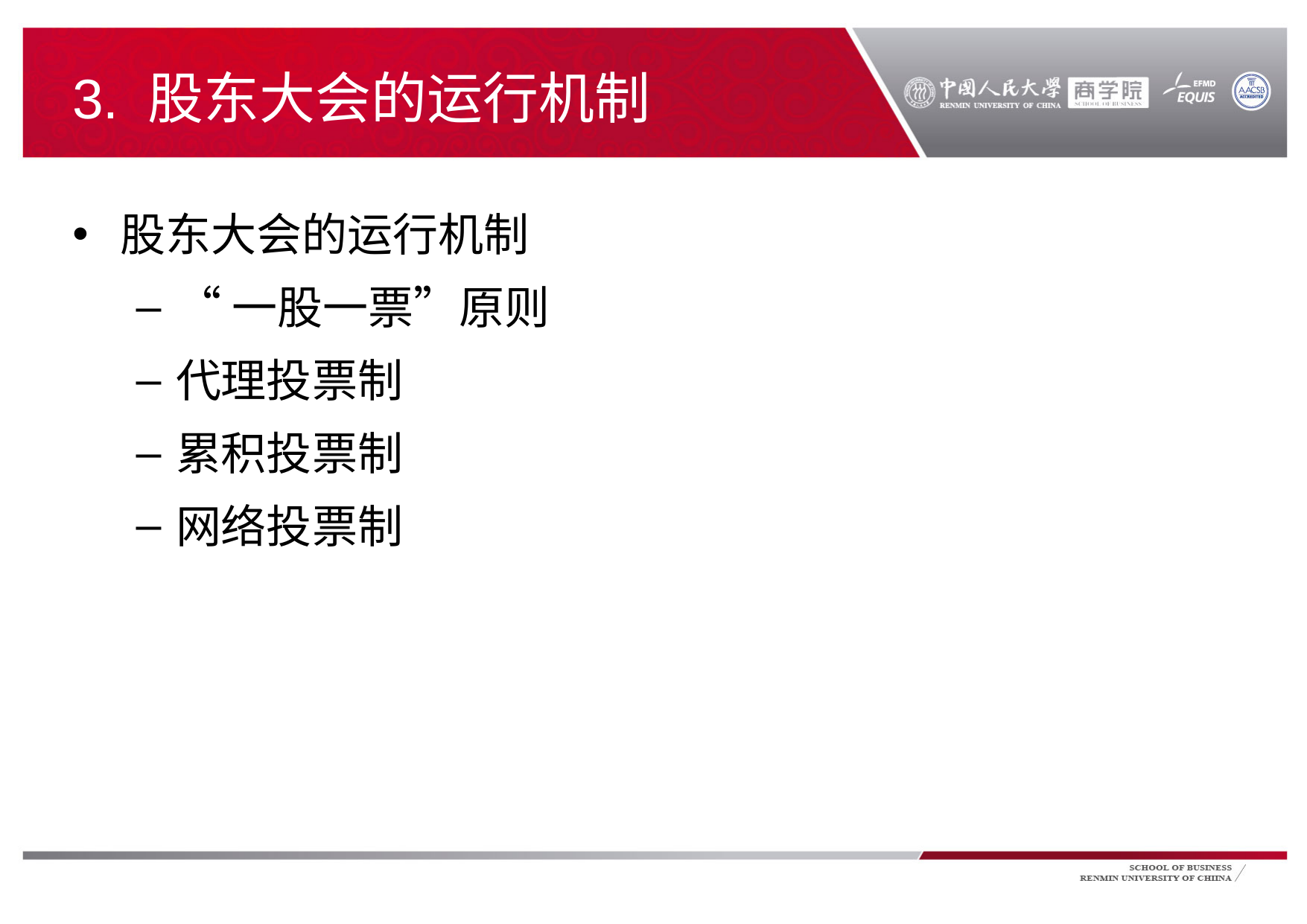

# 3. 股东大会的运行机制
股东大会的运行机制
“一股一票”原则
代理投票制
累积投票制
网络投票制